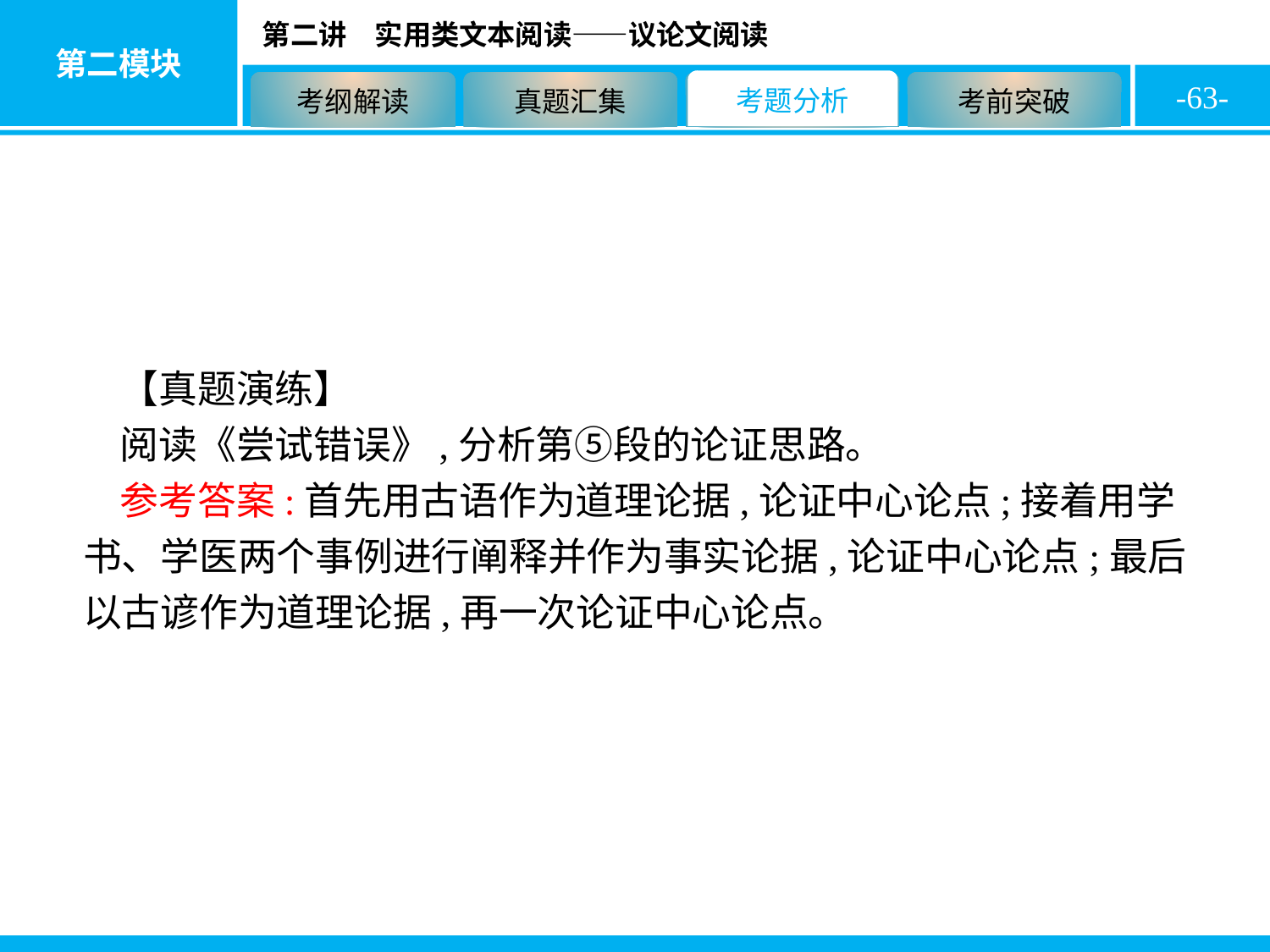

-63-
【真题演练】
阅读《尝试错误》,分析第⑤段的论证思路。
参考答案:首先用古语作为道理论据,论证中心论点;接着用学书、学医两个事例进行阐释并作为事实论据,论证中心论点;最后以古谚作为道理论据,再一次论证中心论点。